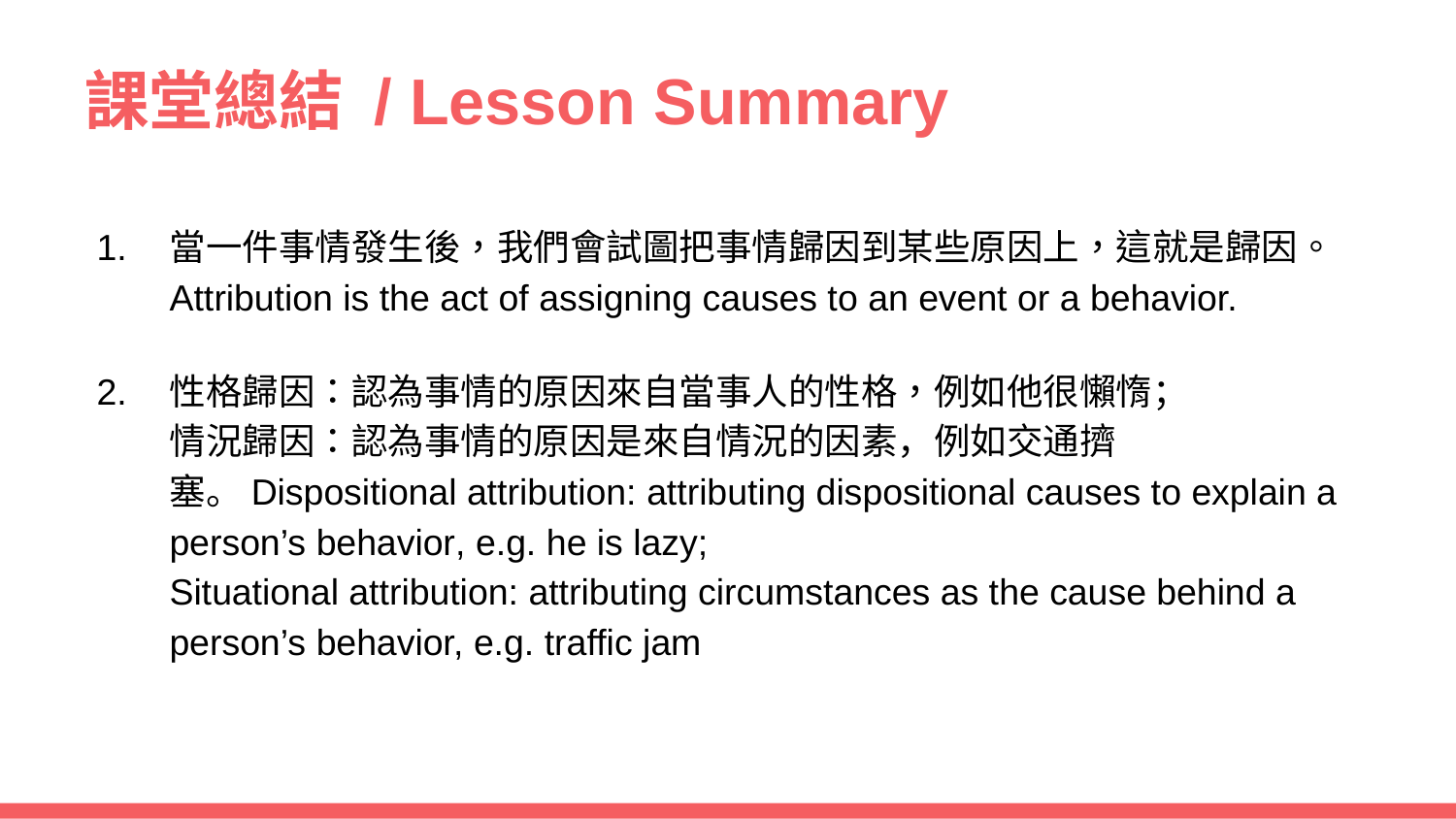

課堂總結 / Lesson Summary
當一件事情發生後，我們會試圖把事情歸因到某些原因上，這就是歸因。
Attribution is the act of assigning causes to an event or a behavior.
性格歸因：認為事情的原因來自當事人的性格，例如他很懶惰；
情況歸因：認為事情的原因是來自情況的因素，例如交通擠塞。Dispositional attribution: attributing dispositional causes to explain a person’s behavior, e.g. he is lazy;
Situational attribution: attributing circumstances as the cause behind a person’s behavior, e.g. traffic jam